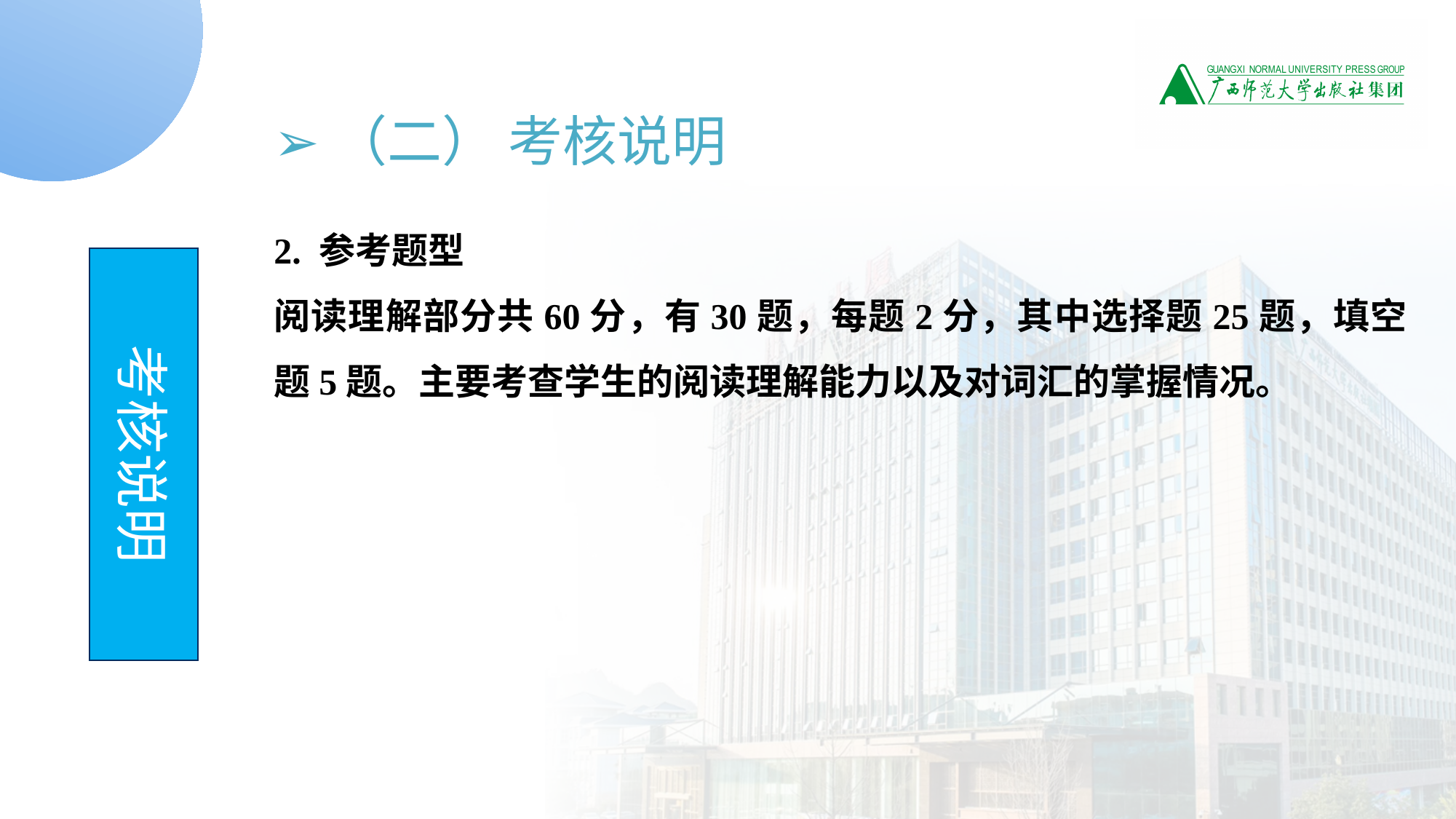

➢（二） 考核说明

2. 参考题型
阅读理解部分共60分，有30题，每题2分，其中选择题25题，填空题5题。主要考查学生的阅读理解能力以及对词汇的掌握情况。

考核说明